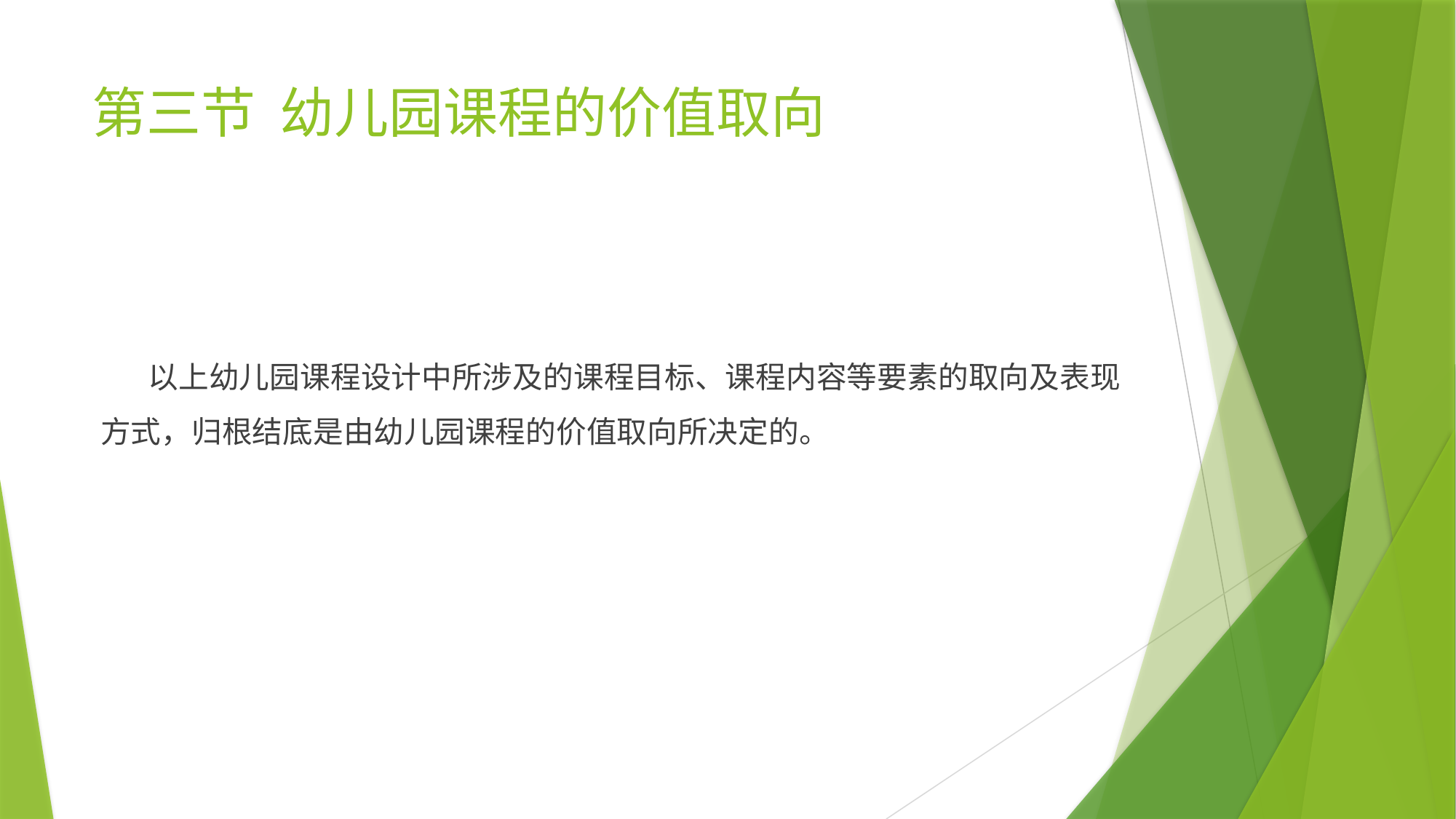

# 第三节  幼儿园课程的价值取向
      以上幼儿园课程设计中所涉及的课程目标、课程内容等要素的取向及表现方式，归根结底是由幼儿园课程的价值取向所决定的。